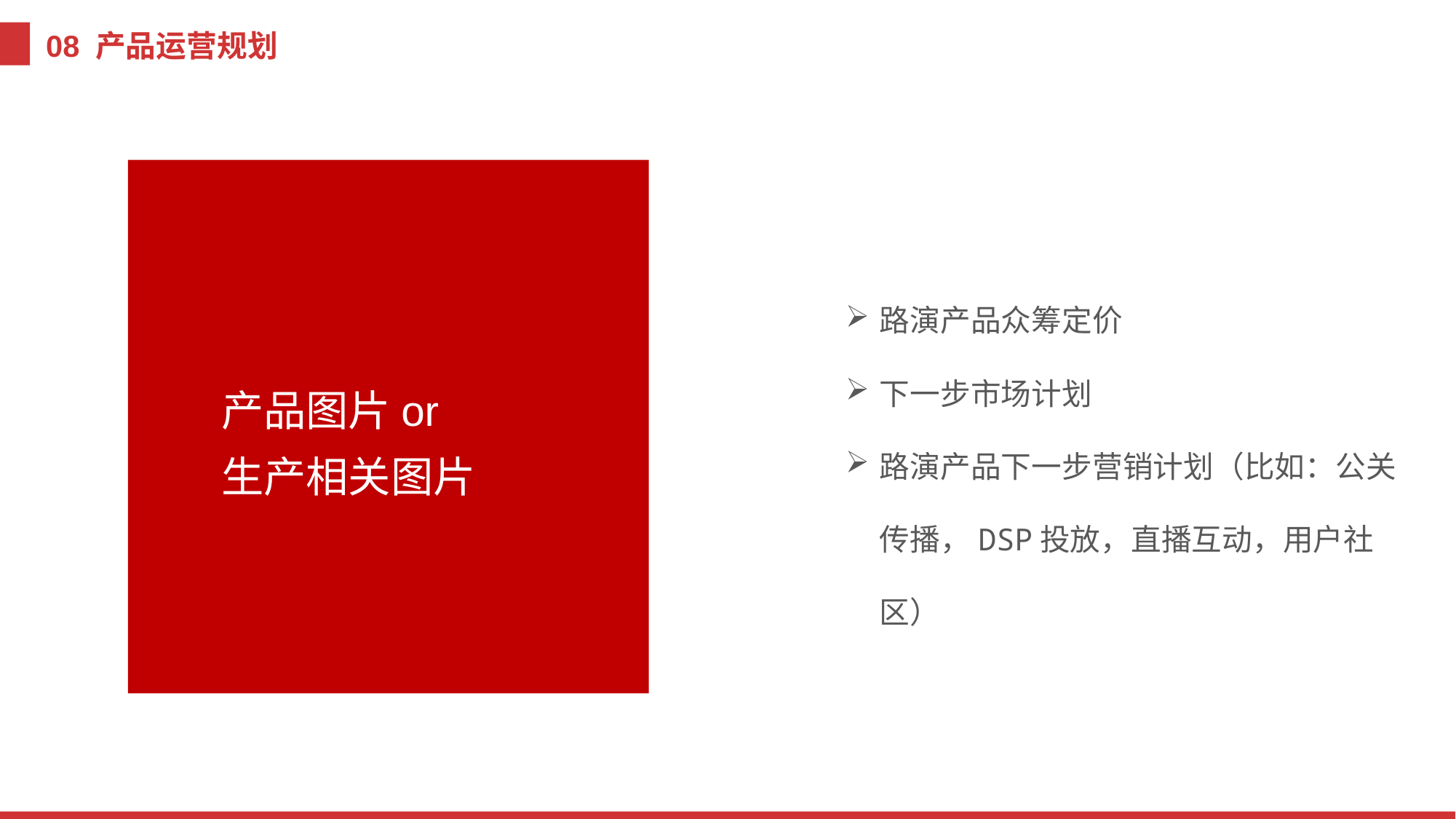

08 产品运营规划

路演产品众筹定价
下一步市场计划
路演产品下一步营销计划（比如：公关传播，DSP投放，直播互动，用户社区）

产品图片or生产相关图片